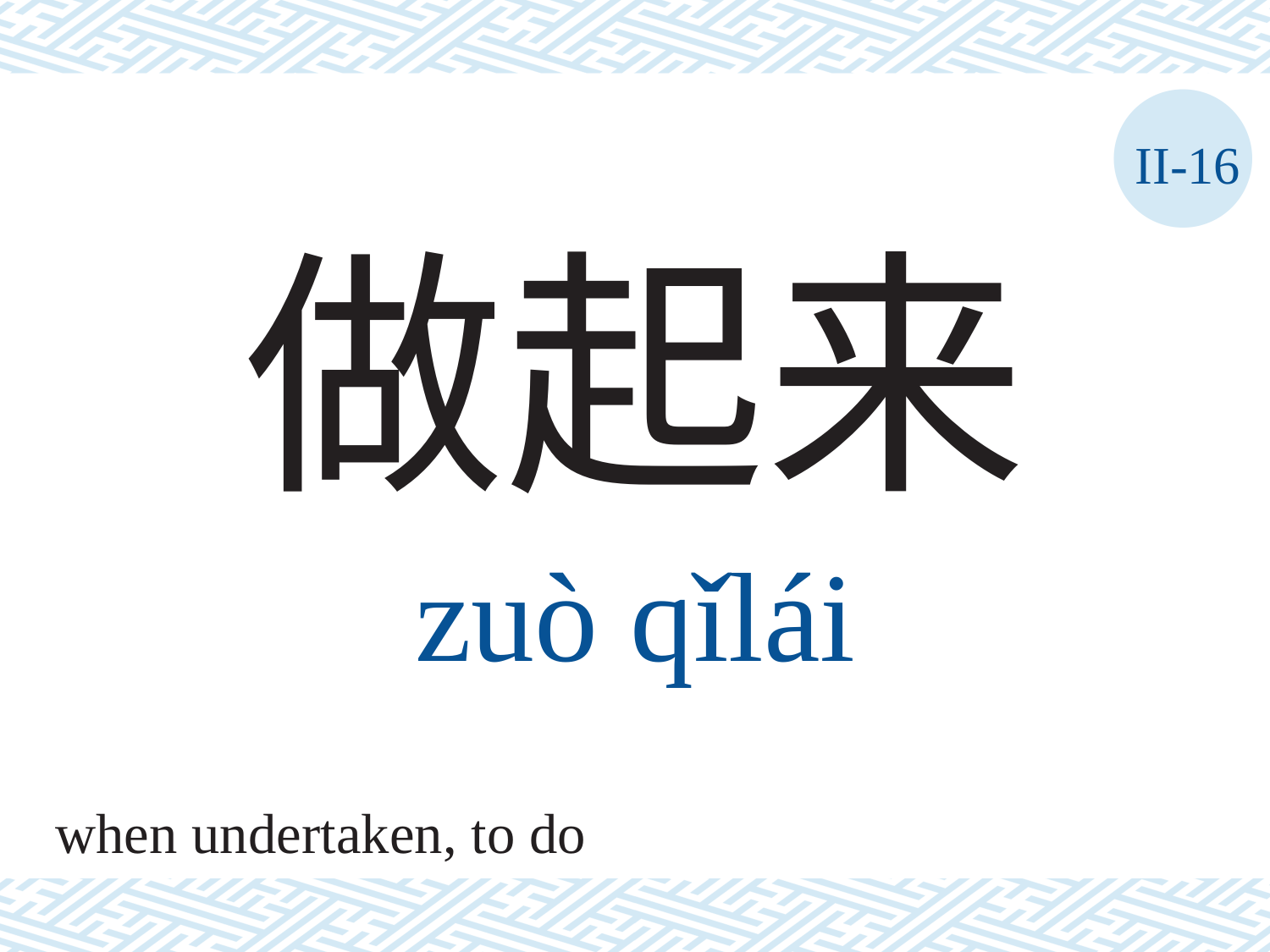

II-16
做起来
zuò	qǐlái
when undertaken, to do